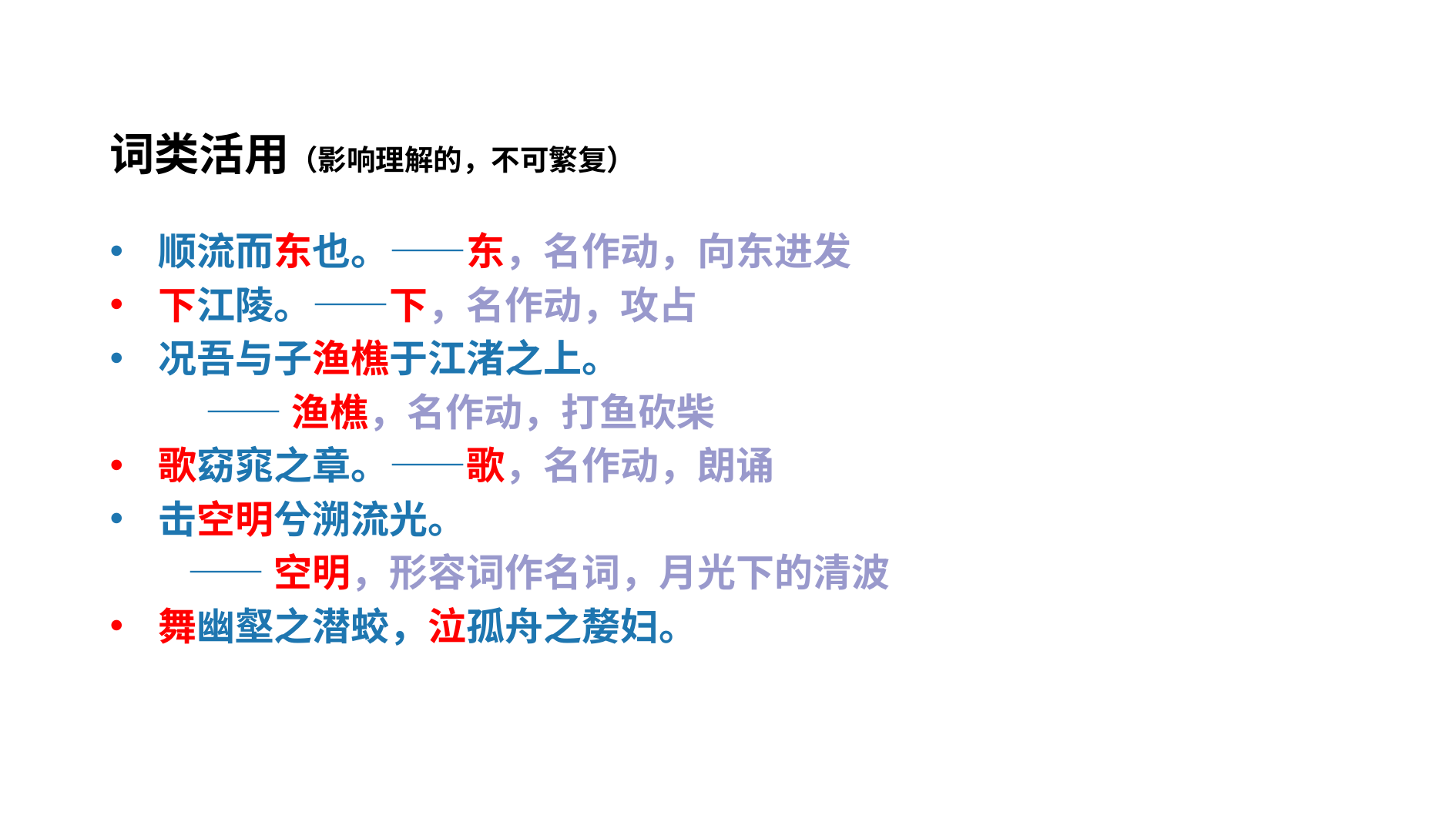

词类活用（影响理解的，不可繁复）

顺流而东也。——东，名作动，向东进发
下江陵。——下，名作动，攻占
况吾与子渔樵于江渚之上。
           ——渔樵，名作动，打鱼砍柴
歌窈窕之章。——歌，名作动，朗诵
击空明兮溯流光。
         ——空明，形容词作名词，月光下的清波
舞幽壑之潜蛟，泣孤舟之嫠妇。